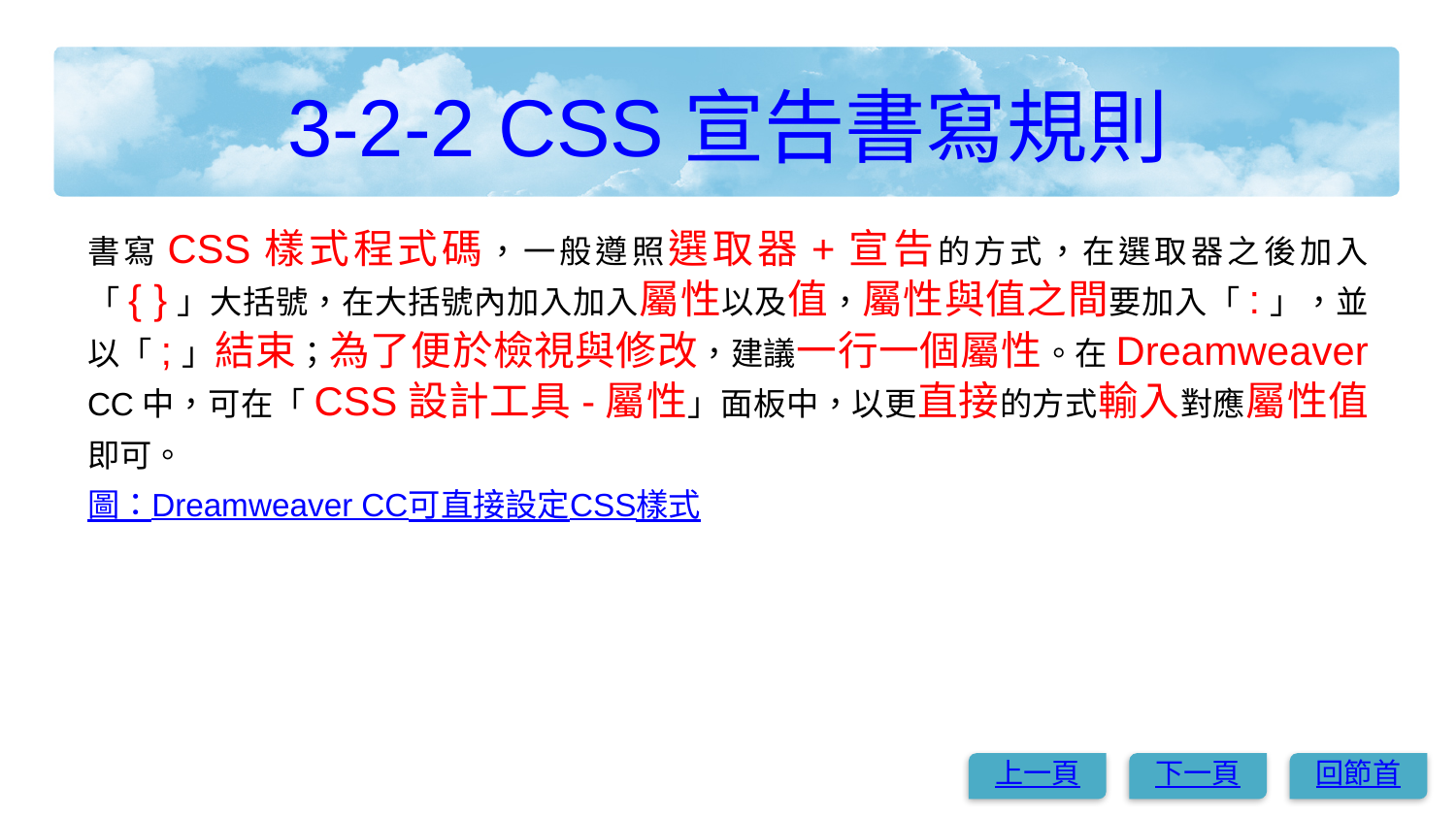

# 3-2-2 CSS宣告書寫規則
書寫CSS樣式程式碼，一般遵照選取器+宣告的方式，在選取器之後加入「{ }」大括號，在大括號內加入加入屬性以及值，屬性與值之間要加入「:」，並以「;」結束；為了便於檢視與修改，建議一行一個屬性。在Dreamweaver CC中，可在「CSS設計工具-屬性」面板中，以更直接的方式輸入對應屬性值即可。
圖：Dreamweaver CC可直接設定CSS樣式
上一頁
下一頁
回節首